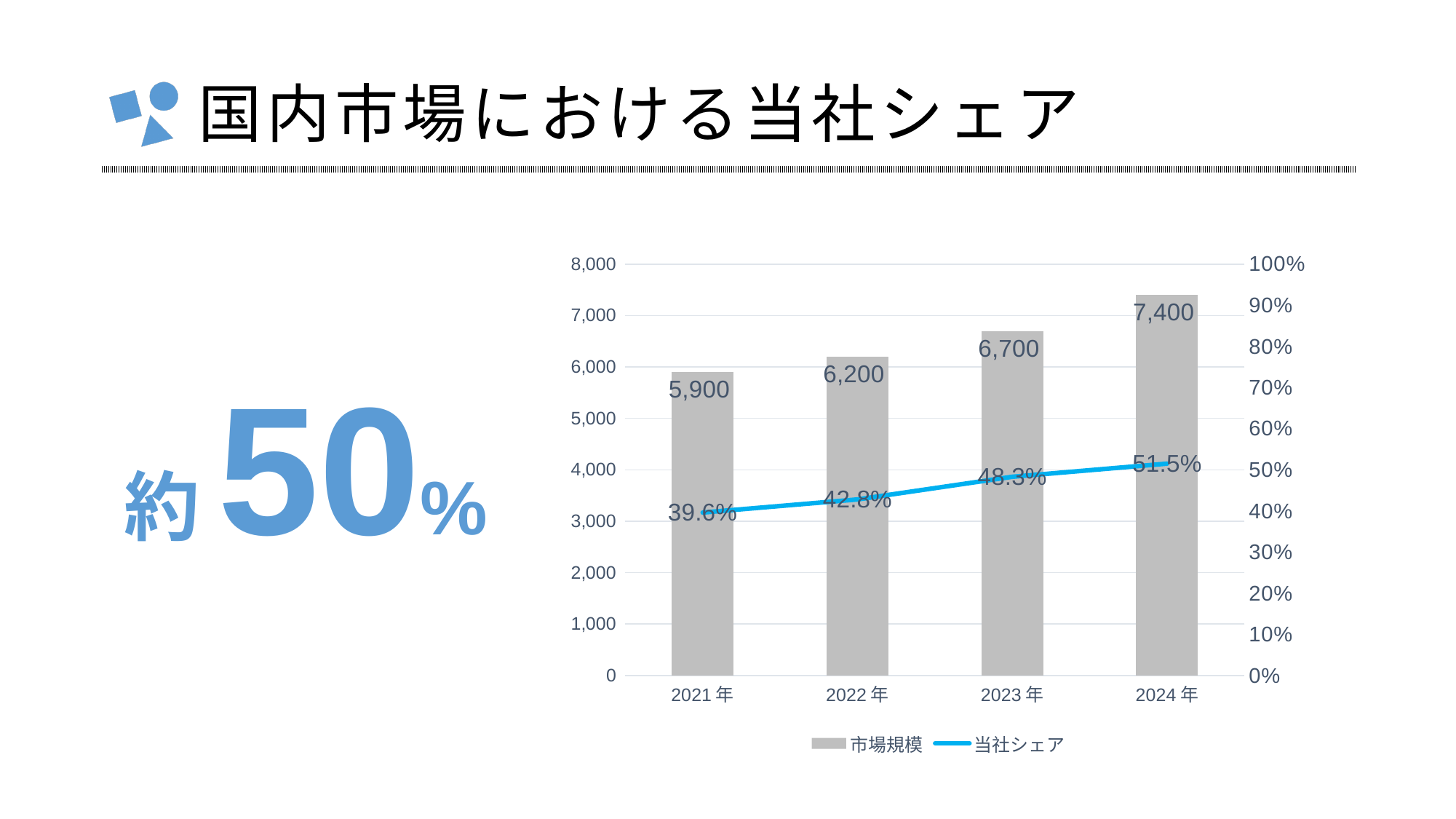

# 国内市場における当社シェア
約50%

### Chart

| Category | 市場規模 | 当社シェア |
|---|---|---|
| 2021年 | 5900.0 | 39.6 |
| 2022年 | 6200.0 | 42.8 |
| 2023年 | 6700.0 | 48.3 |
| 2024年 | 7400.0 | 51.5 |